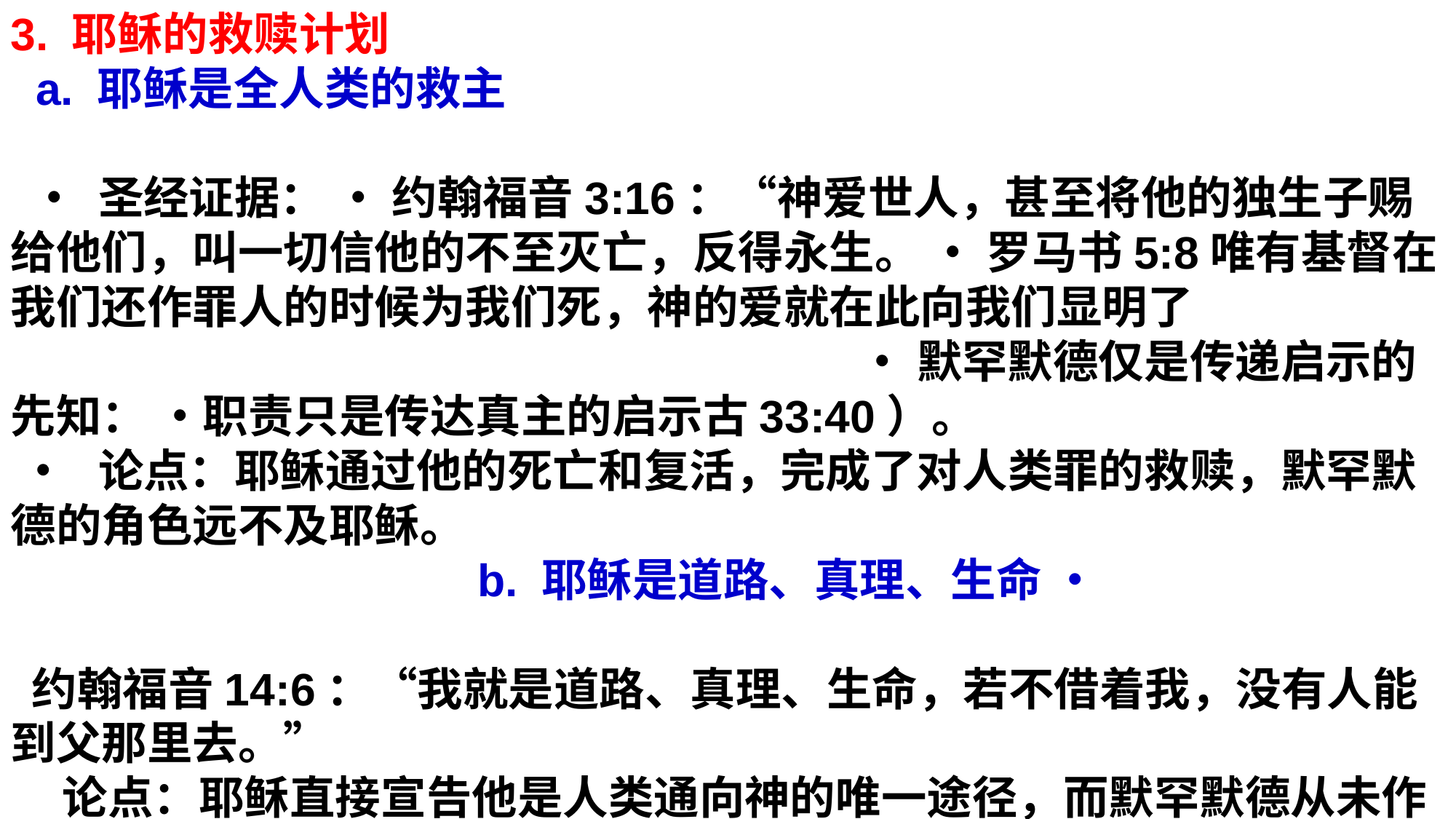

3. 耶稣的救赎计划
  a. 耶稣是全人类的救主
  • 圣经证据： • 约翰福音3:16：“神爱世人，甚至将他的独生子赐给他们，叫一切信他的不至灭亡，反得永生。 • 罗马书5:8唯有基督在我们还作罪人的时候为我们死，神的爱就在此向我们显明了                                                                                                           • 默罕默德仅是传递启示的先知： •职责只是传达真主的启示古33:40）。
 •  论点：耶稣通过他的死亡和复活，完成了对人类罪的救赎，默罕默德的角色远不及耶稣。                                                                                                                                           b. 耶稣是道路、真理、生命 •
 约翰福音14:6：“我就是道路、真理、生命，若不借着我，没有人能到父那里去。”                                                                                                                 论点：耶稣直接宣告他是人类通向神的唯一途径，而默罕默德从未作出类似的宣称。